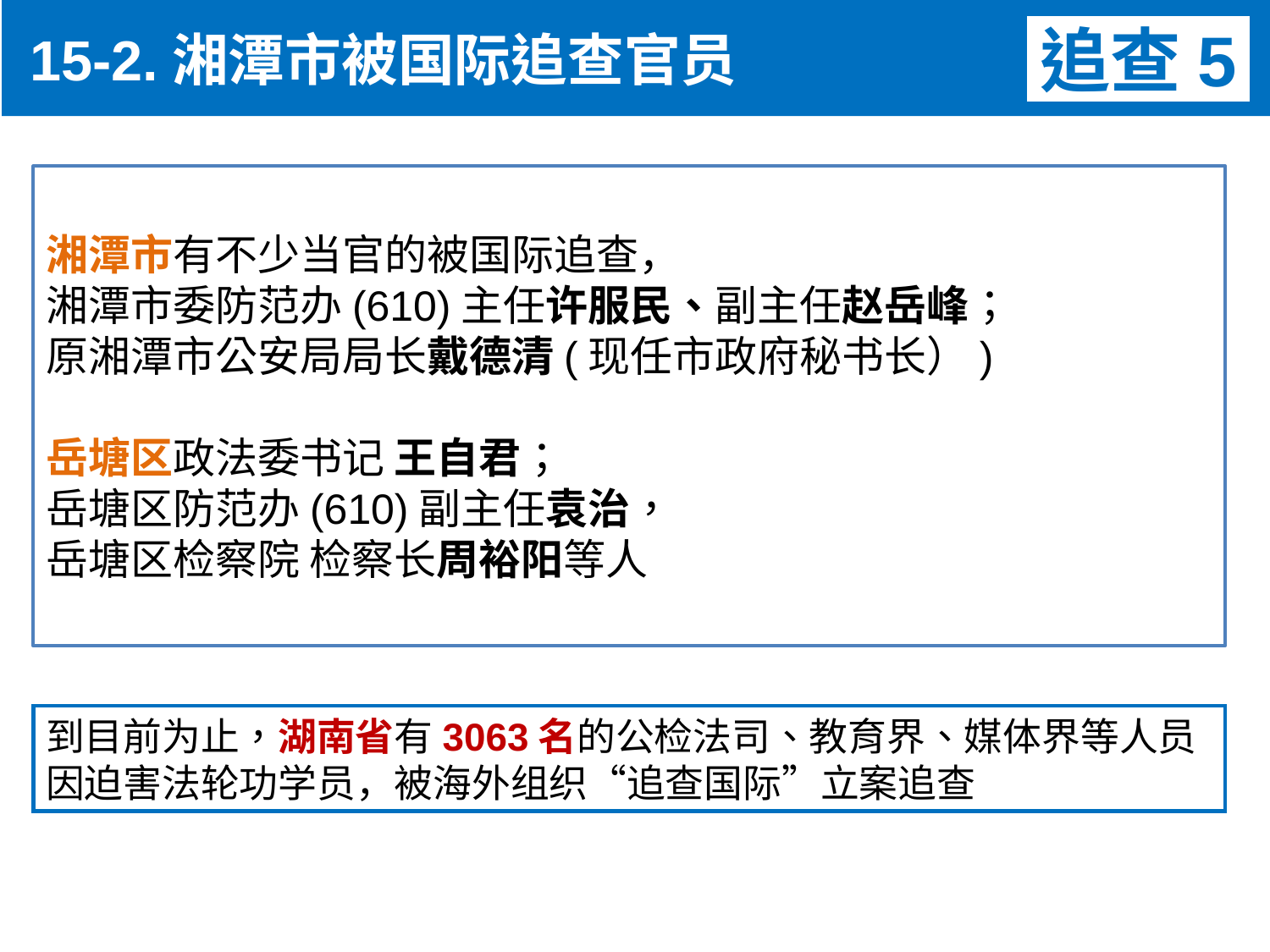

15-2.湘潭市被国际追查官员
追查5
湘潭市有不少当官的被国际追查，
湘潭市委防范办(610)主任许服民、副主任赵岳峰；
原湘潭市公安局局长戴德清(现任市政府秘书长）)

岳塘区政法委书记 王自君；
岳塘区防范办(610)副主任袁治，
岳塘区检察院 检察长周裕阳等人
到目前为止，湖南省有3063名的公检法司、教育界、媒体界等人员
因迫害法轮功学员，被海外组织“追查国际”立案追查